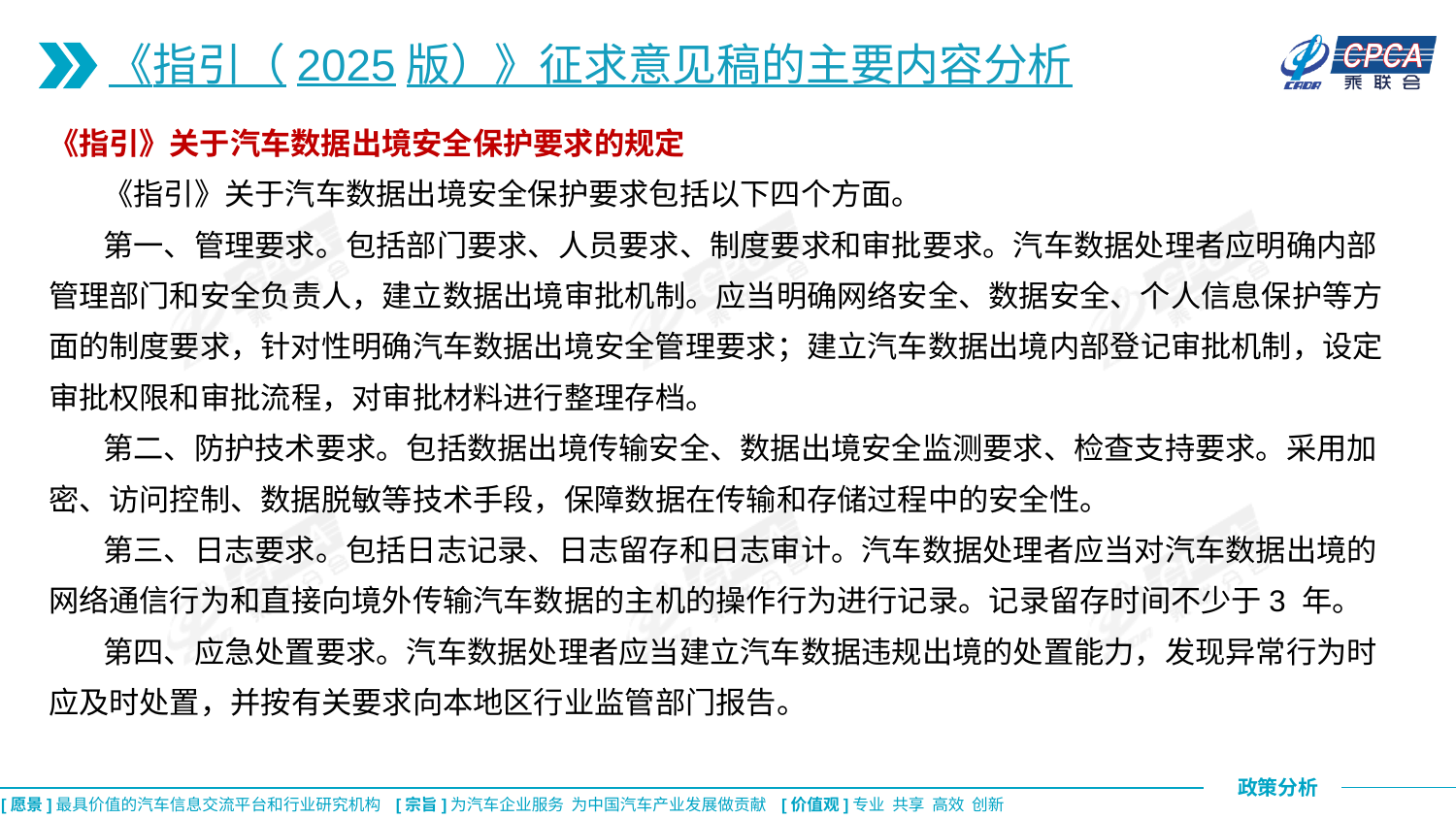

《指引（2025版）》征求意见稿的主要内容分析
《指引》关于汽车数据出境安全保护要求的规定
       《指引》关于汽车数据出境安全保护要求包括以下四个方面。
       第一、管理要求。包括部门要求、人员要求、制度要求和审批要求。汽车数据处理者应明确内部管理部门和安全负责人，建立数据出境审批机制。应当明确网络安全、数据安全、个人信息保护等方面的制度要求，针对性明确汽车数据出境安全管理要求；建立汽车数据出境内部登记审批机制，设定审批权限和审批流程，对审批材料进行整理存档。
       第二、防护技术要求。包括数据出境传输安全、数据出境安全监测要求、检查支持要求。采用加密、访问控制、数据脱敏等技术手段，保障数据在传输和存储过程中的安全性。
       第三、日志要求。包括日志记录、日志留存和日志审计。汽车数据处理者应当对汽车数据出境的网络通信行为和直接向境外传输汽车数据的主机的操作行为进行记录。记录留存时间不少于3 年。
       第四、应急处置要求。汽车数据处理者应当建立汽车数据违规出境的处置能力，发现异常行为时应及时处置，并按有关要求向本地区行业监管部门报告。